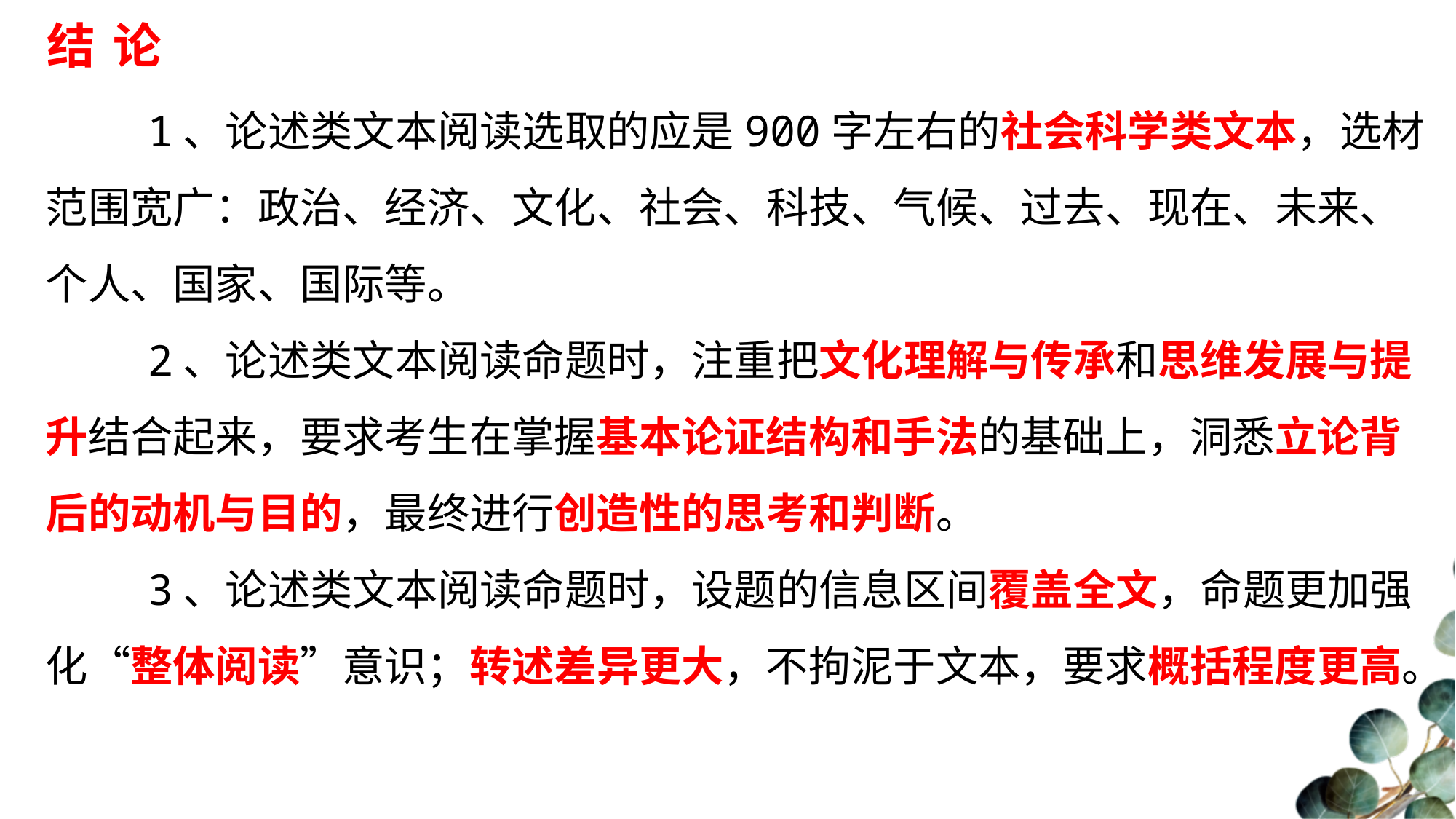

# 结 论
    1、论述类文本阅读选取的应是900字左右的社会科学类文本，选材范围宽广：政治、经济、文化、社会、科技、气候、过去、现在、未来、个人、国家、国际等。
    2、论述类文本阅读命题时，注重把文化理解与传承和思维发展与提升结合起来，要求考生在掌握基本论证结构和手法的基础上，洞悉立论背后的动机与目的，最终进行创造性的思考和判断。
    3、论述类文本阅读命题时，设题的信息区间覆盖全文，命题更加强化“整体阅读”意识；转述差异更大，不拘泥于文本，要求概括程度更高。